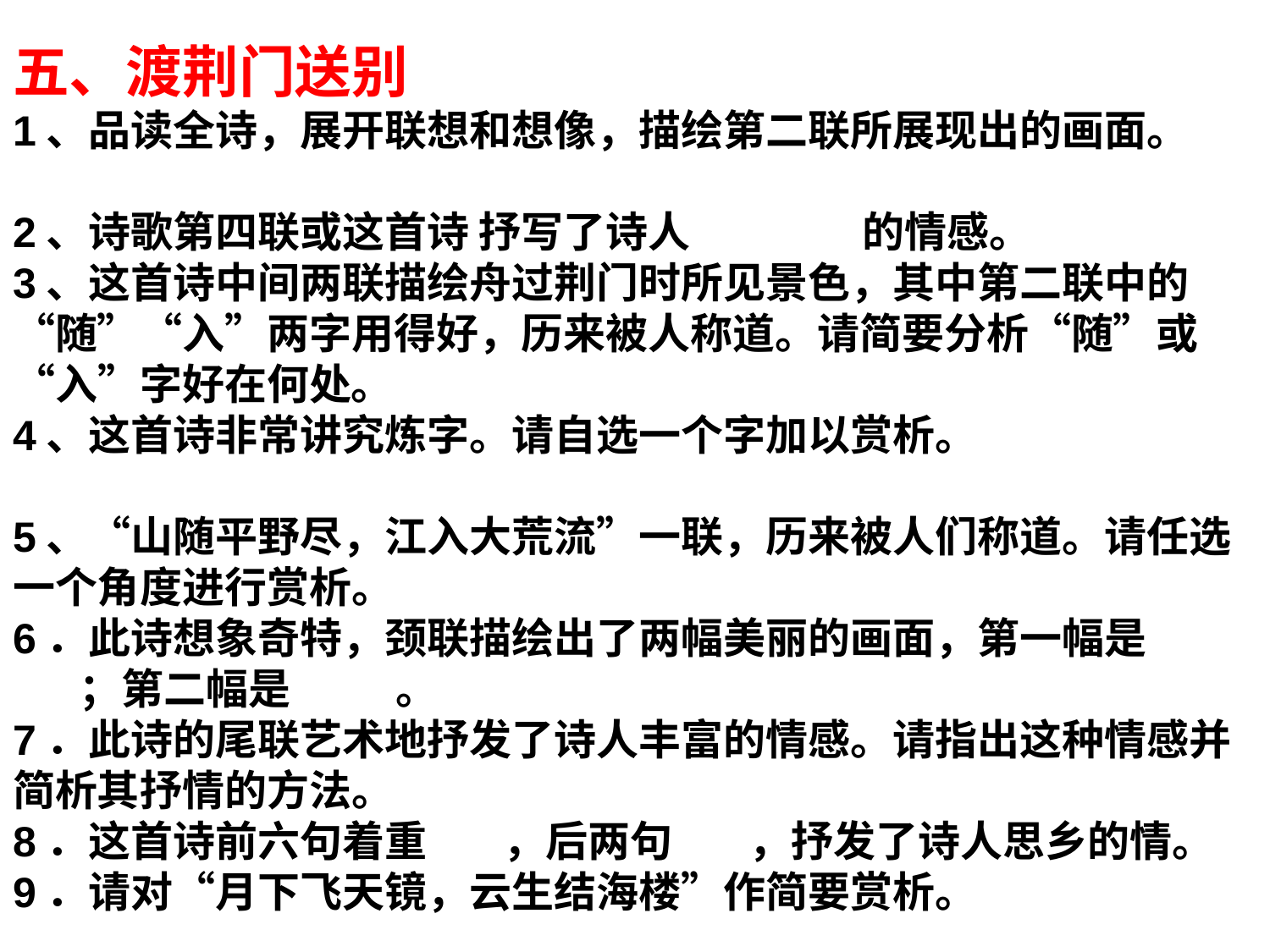

五、渡荆门送别
1、品读全诗，展开联想和想像，描绘第二联所展现出的画面。

2、诗歌第四联或这首诗 抒写了诗人                  的情感。
3、这首诗中间两联描绘舟过荆门时所见景色，其中第二联中的“随”“入”两字用得好，历来被人称道。请简要分析“随”或“入”字好在何处。
4、这首诗非常讲究炼字。请自选一个字加以赏析。

5、“山随平野尽，江入大荒流”一联，历来被人们称道。请任选一个角度进行赏析。
6．此诗想象奇特，颈联描绘出了两幅美丽的画面，第一幅是                   ；第二幅是           。
7．此诗的尾联艺术地抒发了诗人丰富的情感。请指出这种情感并简析其抒情的方法。
8．这首诗前六句着重        ，后两句        ，抒发了诗人思乡的情。
9．请对“月下飞天镜，云生结海楼”作简要赏析。